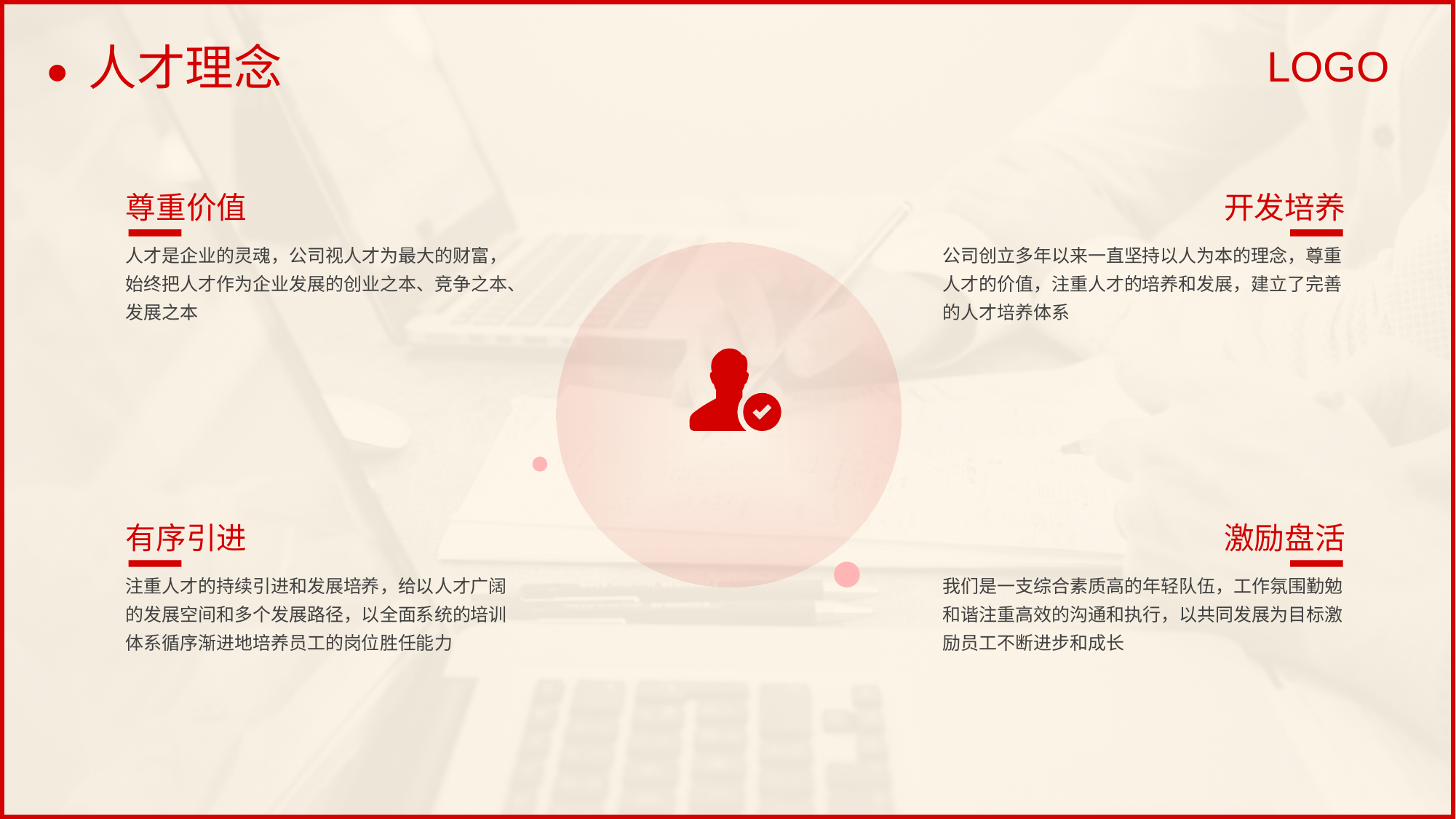

# 人才理念

尊重价值

人才是企业的灵魂，公司视人才为最大的财富，始终把人才作为企业发展的创业之本、竞争之本、发展之本

开发培养

公司创立多年以来一直坚持以人为本的理念，尊重人才的价值，注重人才的培养和发展，建立了完善的人才培养体系

有序引进

注重人才的持续引进和发展培养，给以人才广阔的发展空间和多个发展路径，以全面系统的培训体系循序渐进地培养员工的岗位胜任能力

激励盘活

我们是一支综合素质高的年轻队伍，工作氛围勤勉和谐注重高效的沟通和执行，以共同发展为目标激励员工不断进步和成长